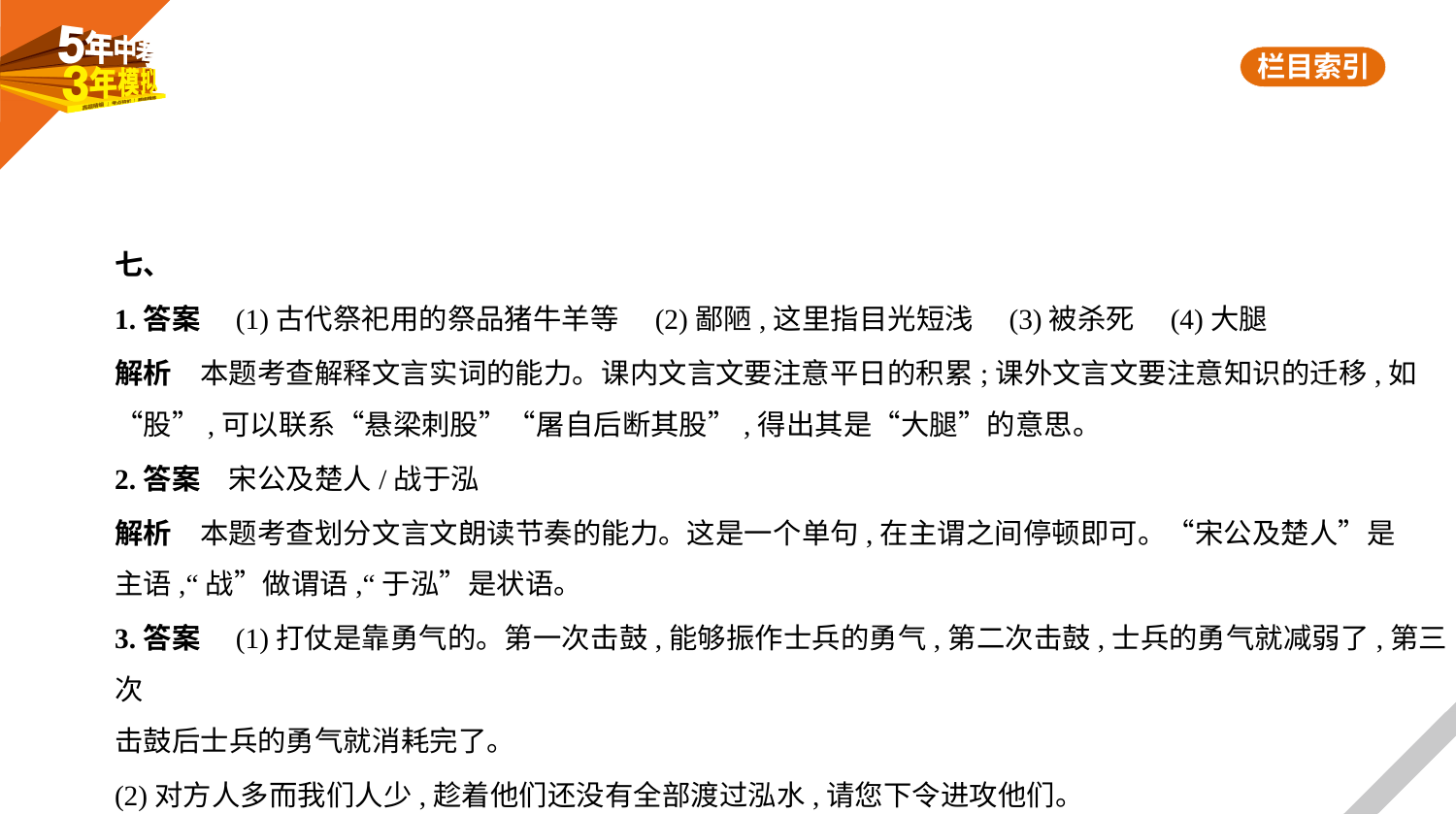

七、
1.答案　(1)古代祭祀用的祭品猪牛羊等　(2)鄙陋,这里指目光短浅　(3)被杀死　(4)大腿
解析　本题考查解释文言实词的能力。课内文言文要注意平日的积累;课外文言文要注意知识的迁移,如
“股”,可以联系“悬梁刺股”“屠自后断其股”,得出其是“大腿”的意思。
2.答案　宋公及楚人/战于泓
解析　本题考查划分文言文朗读节奏的能力。这是一个单句,在主谓之间停顿即可。“宋公及楚人”是
主语,“战”做谓语,“于泓”是状语。
3.答案　(1)打仗是靠勇气的。第一次击鼓,能够振作士兵的勇气,第二次击鼓,士兵的勇气就减弱了,第三次
击鼓后士兵的勇气就消耗完了。
(2)对方人多而我们人少,趁着他们还没有全部渡过泓水,请您下令进攻他们。